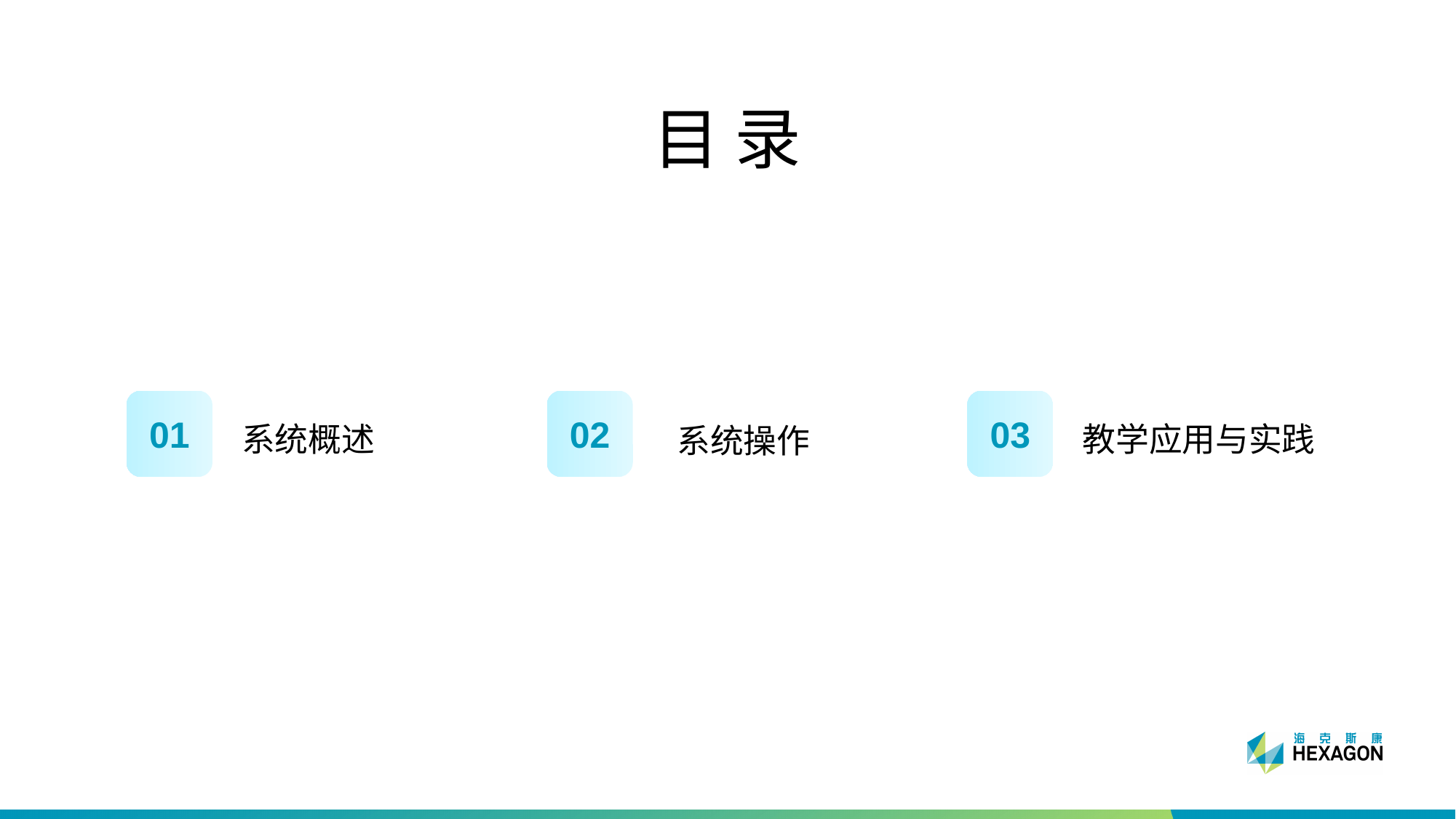

# 目录
系统概述
教学应用与实践
系统操作
01
02
03